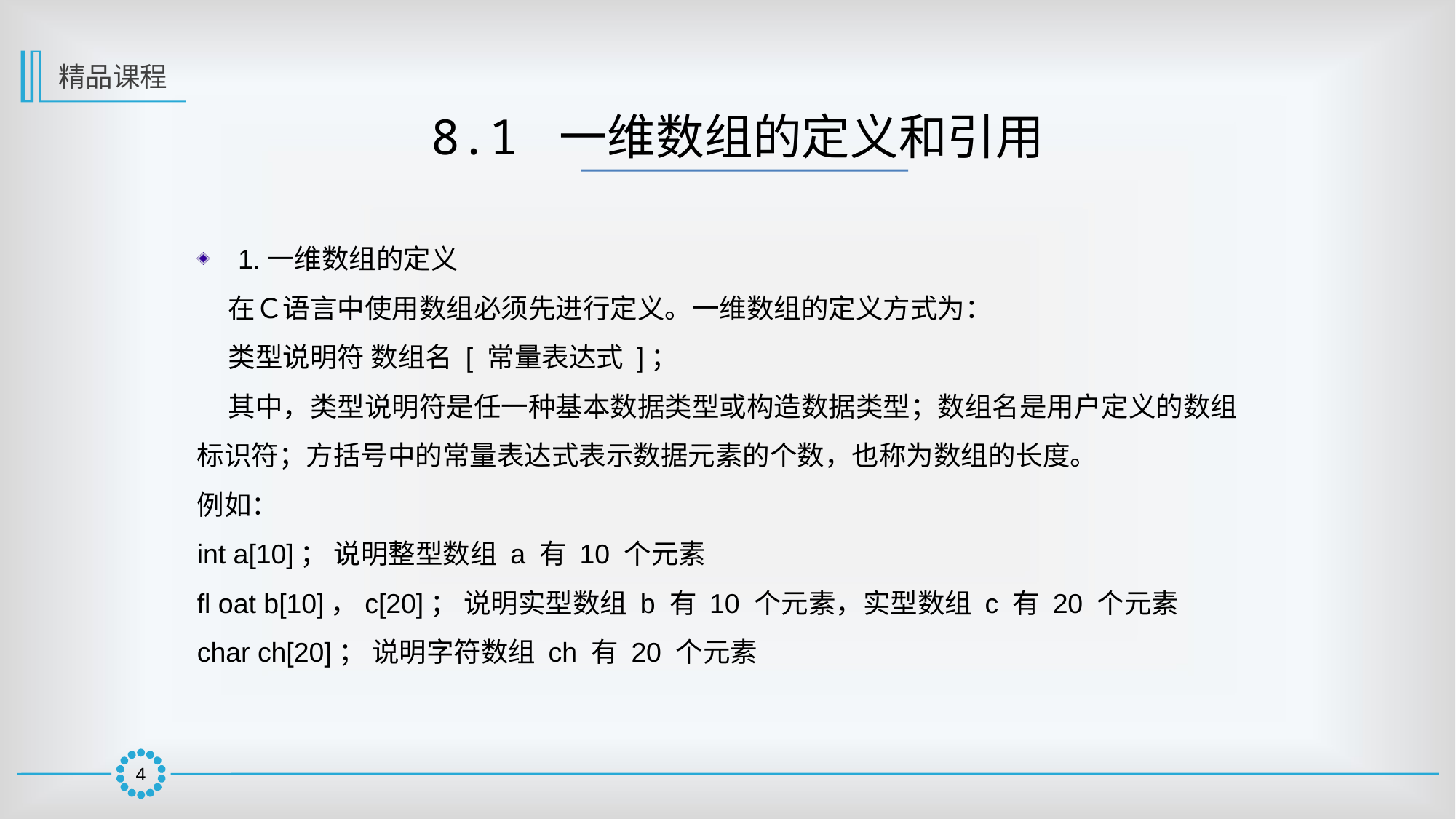

精品课程
8.1 一维数组的定义和引用

1.一维数组的定义
    在Ｃ语言中使用数组必须先进行定义。一维数组的定义方式为：
    类型说明符 数组名 [ 常量表达式 ]；
    其中，类型说明符是任一种基本数据类型或构造数据类型；数组名是用户定义的数组标识符；方括号中的常量表达式表示数据元素的个数，也称为数组的长度。
例如：
int a[10]； 说明整型数组 a 有 10 个元素
fl oat b[10]，c[20]； 说明实型数组 b 有 10 个元素，实型数组 c 有 20 个元素
char ch[20]； 说明字符数组 ch 有 20 个元素

4